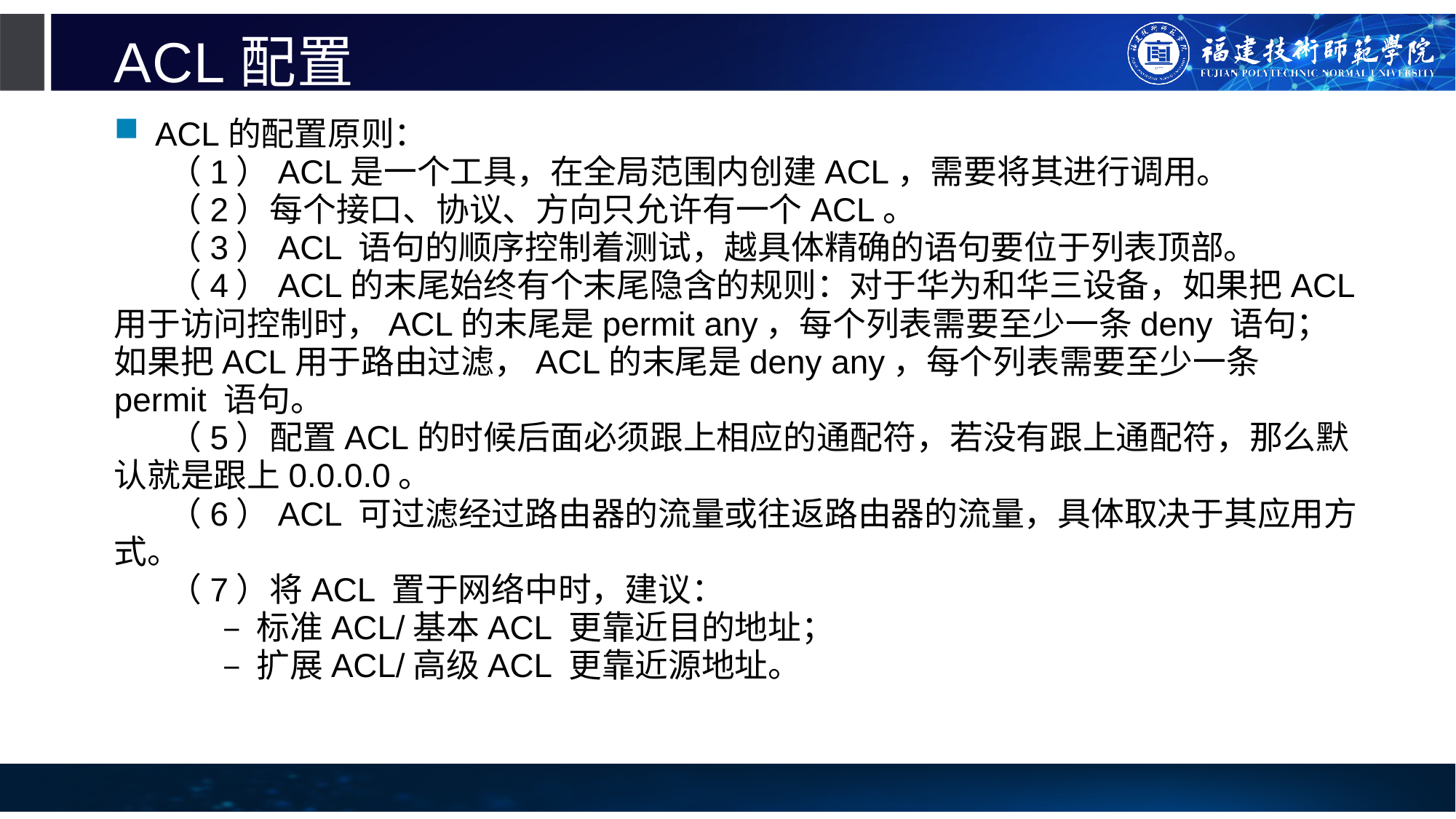

# ACL配置
ACL的配置原则：
（1）ACL是一个工具，在全局范围内创建ACL，需要将其进行调用。
（2）每个接口、协议、方向只允许有一个ACL。
（3）ACL 语句的顺序控制着测试，越具体精确的语句要位于列表顶部。
（4）ACL的末尾始终有个末尾隐含的规则：对于华为和华三设备，如果把ACL用于访问控制时，ACL的末尾是permit any，每个列表需要至少一条deny 语句；如果把ACL用于路由过滤，ACL的末尾是deny any，每个列表需要至少一条permit 语句。
（5）配置ACL的时候后面必须跟上相应的通配符，若没有跟上通配符，那么默认就是跟上0.0.0.0。
（6）ACL 可过滤经过路由器的流量或往返路由器的流量，具体取决于其应用方式。
（7）将ACL 置于网络中时，建议：
– 标准ACL/基本ACL 更靠近目的地址；
– 扩展ACL/高级ACL 更靠近源地址。